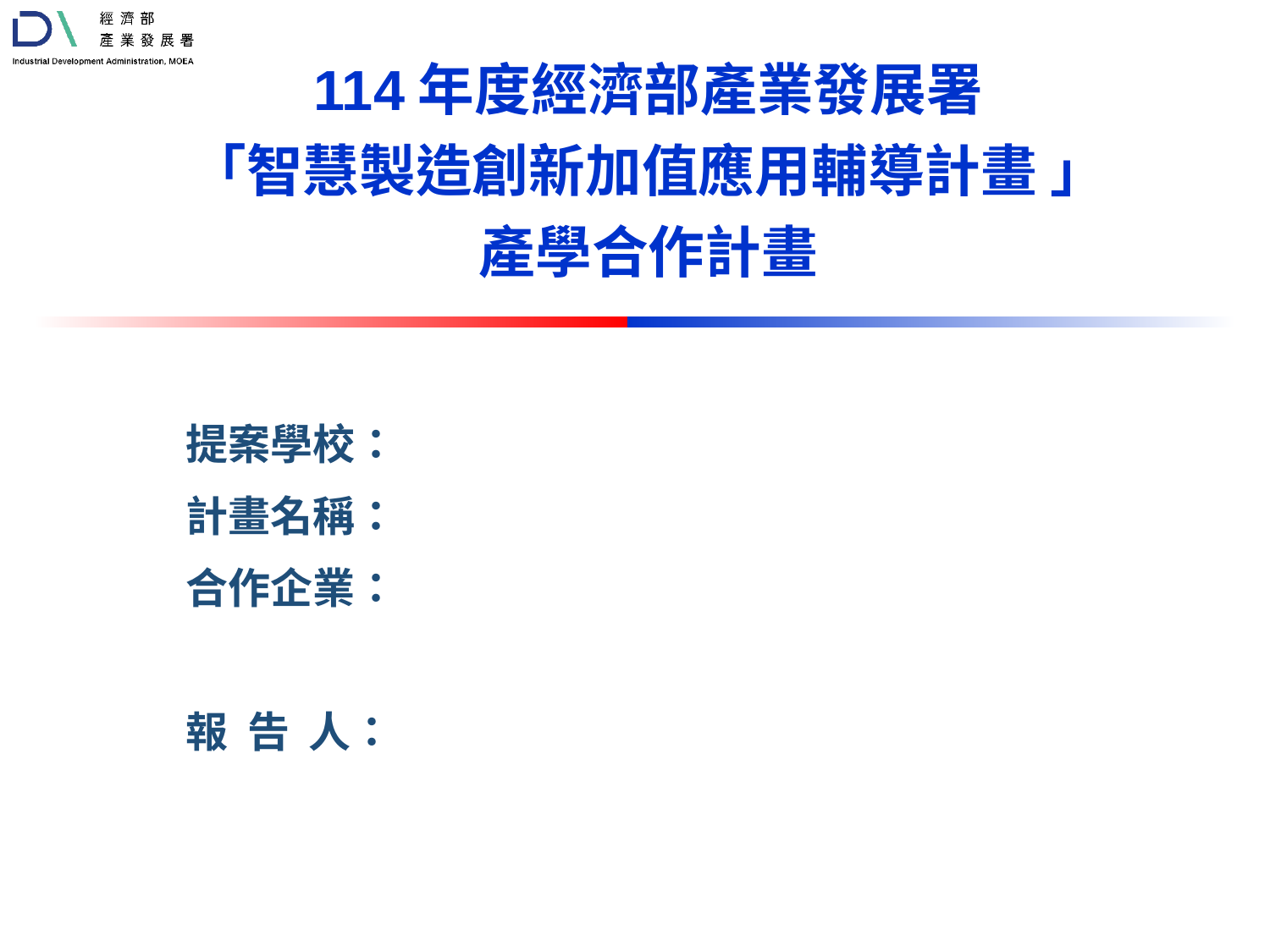

114年度經濟部產業發展署
「智慧製造創新加值應用輔導計畫 」
產學合作計畫

提案學校：
計畫名稱：
合作企業：

報  告  人：